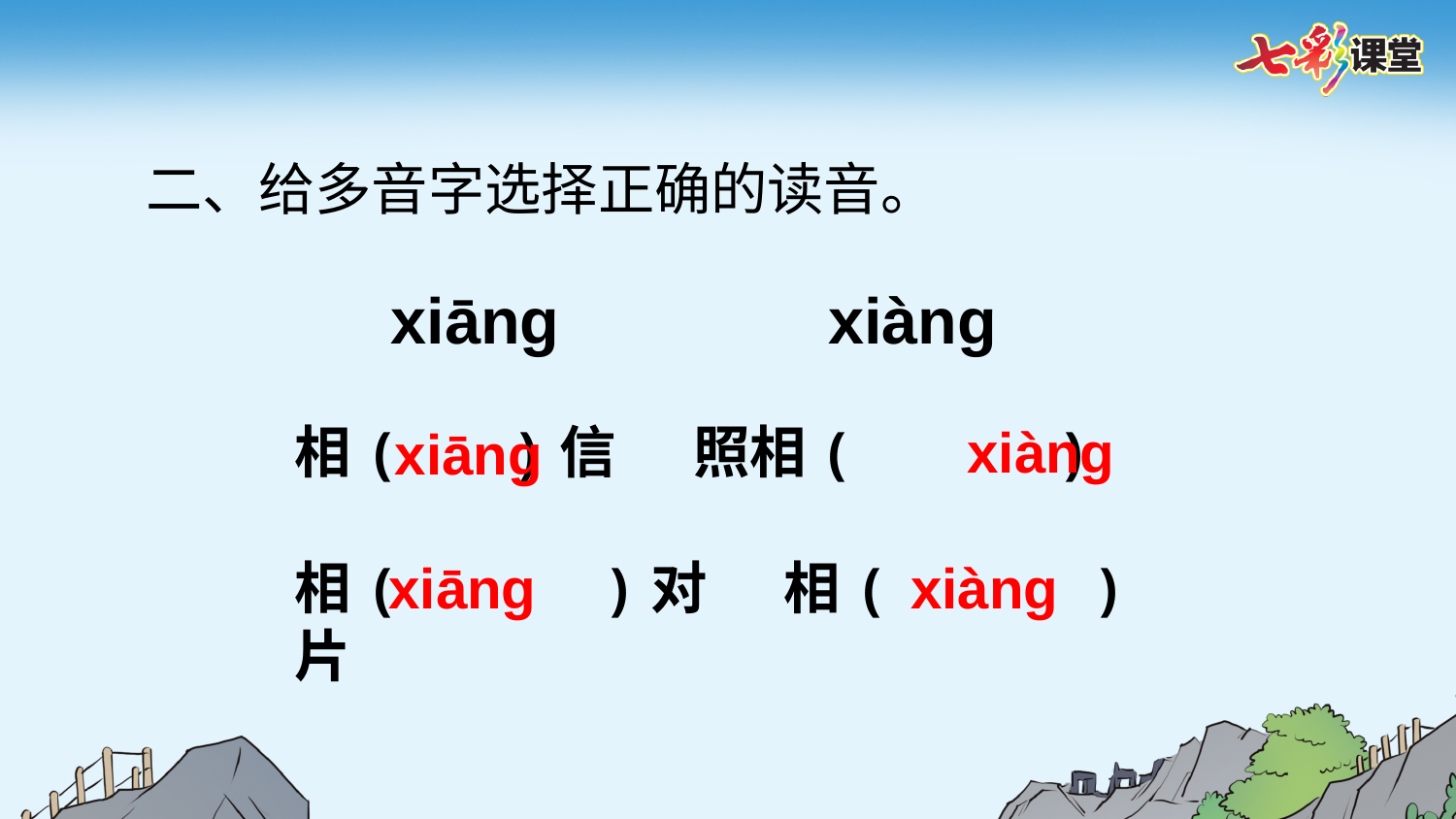

二、给多音字选择正确的读音。
xiāng               xiàng
xiàng

相(      )信      照相(      )

相(      )对      相(      )片
xiāng
xiāng
xiàng